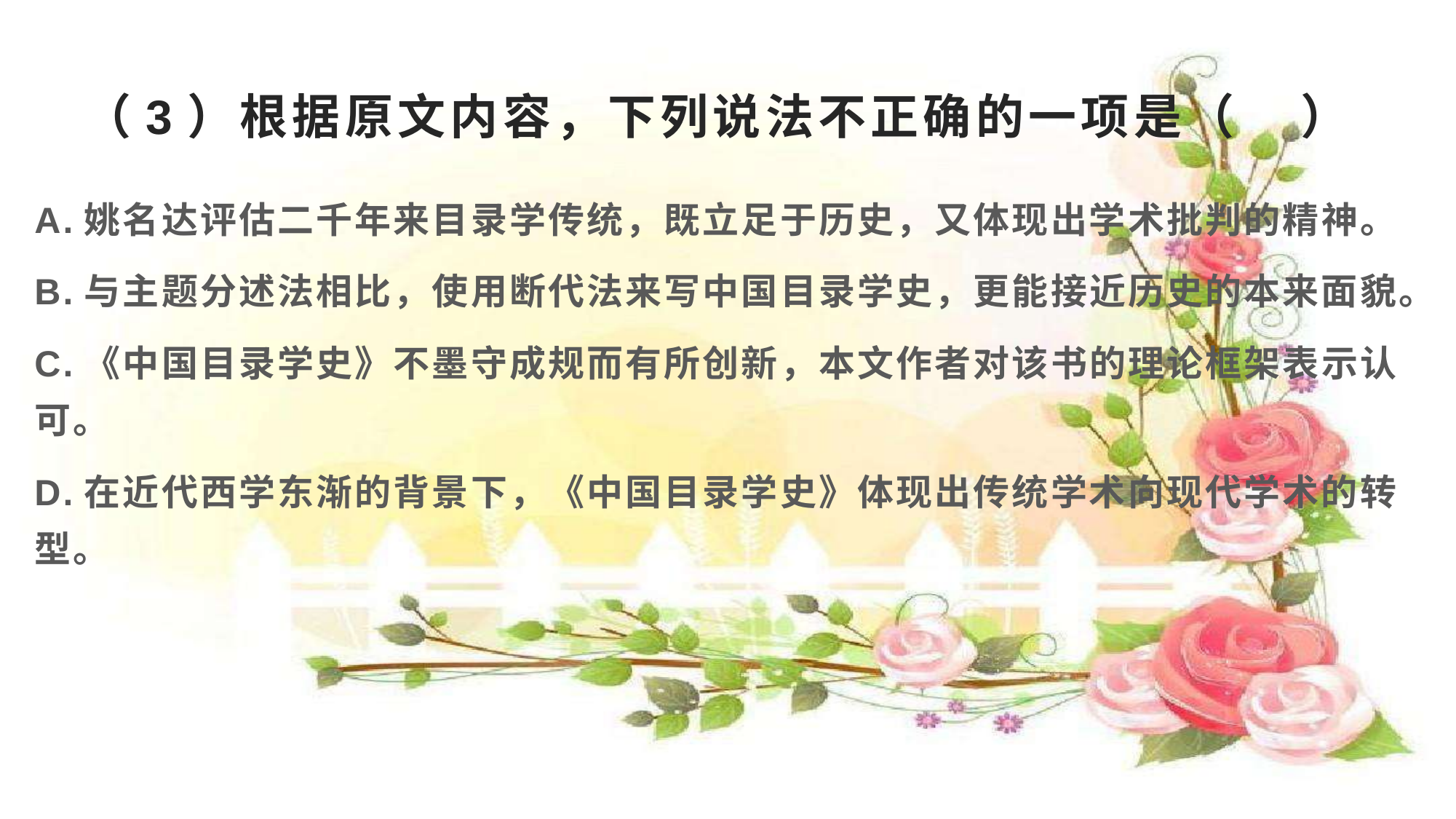

# （3）根据原文内容，下列说法不正确的一项是（    ）
A.姚名达评估二千年来目录学传统，既立足于历史，又体现出学术批判的精神。
B.与主题分述法相比，使用断代法来写中国目录学史，更能接近历史的本来面貌。
C.《中国目录学史》不墨守成规而有所创新，本文作者对该书的理论框架表示认可。
D.在近代西学东渐的背景下，《中国目录学史》体现出传统学术向现代学术的转型。